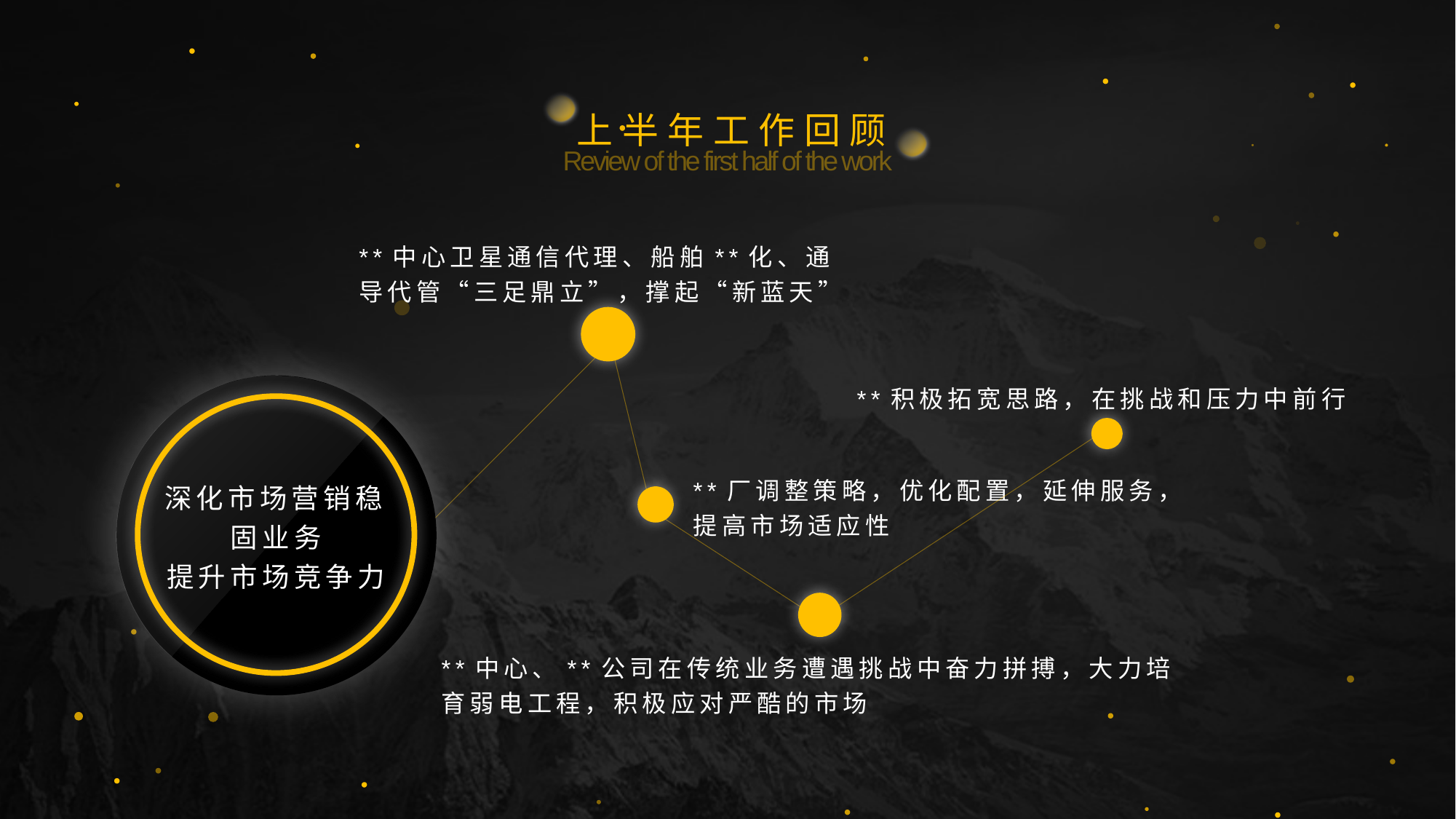

上半年工作回顾

Review of the first half of the work

**中心卫星通信代理、船舶**化、通导代管“三足鼎立”，撑起“新蓝天”

**积极拓宽思路，在挑战和压力中前行

**厂调整策略，优化配置，延伸服务，提高市场适应性
深化市场营销稳固业务
提升市场竞争力

**中心、**公司在传统业务遭遇挑战中奋力拼搏，大力培育弱电工程，积极应对严酷的市场